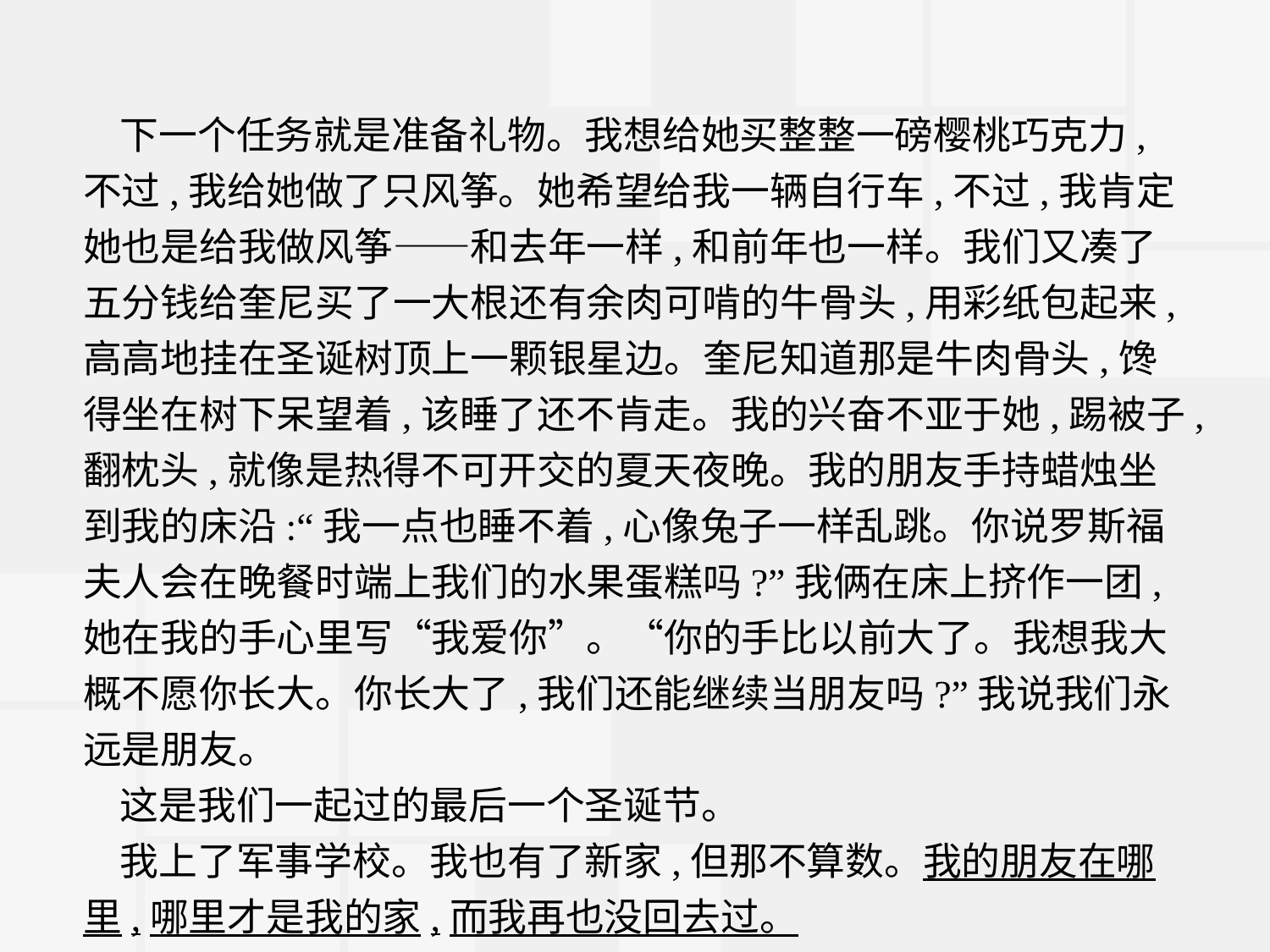

下一个任务就是准备礼物。我想给她买整整一磅樱桃巧克力,不过,我给她做了只风筝。她希望给我一辆自行车,不过,我肯定她也是给我做风筝——和去年一样,和前年也一样。我们又凑了五分钱给奎尼买了一大根还有余肉可啃的牛骨头,用彩纸包起来,高高地挂在圣诞树顶上一颗银星边。奎尼知道那是牛肉骨头,馋得坐在树下呆望着,该睡了还不肯走。我的兴奋不亚于她,踢被子,翻枕头,就像是热得不可开交的夏天夜晚。我的朋友手持蜡烛坐到我的床沿:“我一点也睡不着,心像兔子一样乱跳。你说罗斯福夫人会在晚餐时端上我们的水果蛋糕吗?”我俩在床上挤作一团,她在我的手心里写“我爱你”。“你的手比以前大了。我想我大概不愿你长大。你长大了,我们还能继续当朋友吗?”我说我们永远是朋友。
这是我们一起过的最后一个圣诞节。
我上了军事学校。我也有了新家,但那不算数。我的朋友在哪里,哪里才是我的家,而我再也没回去过。